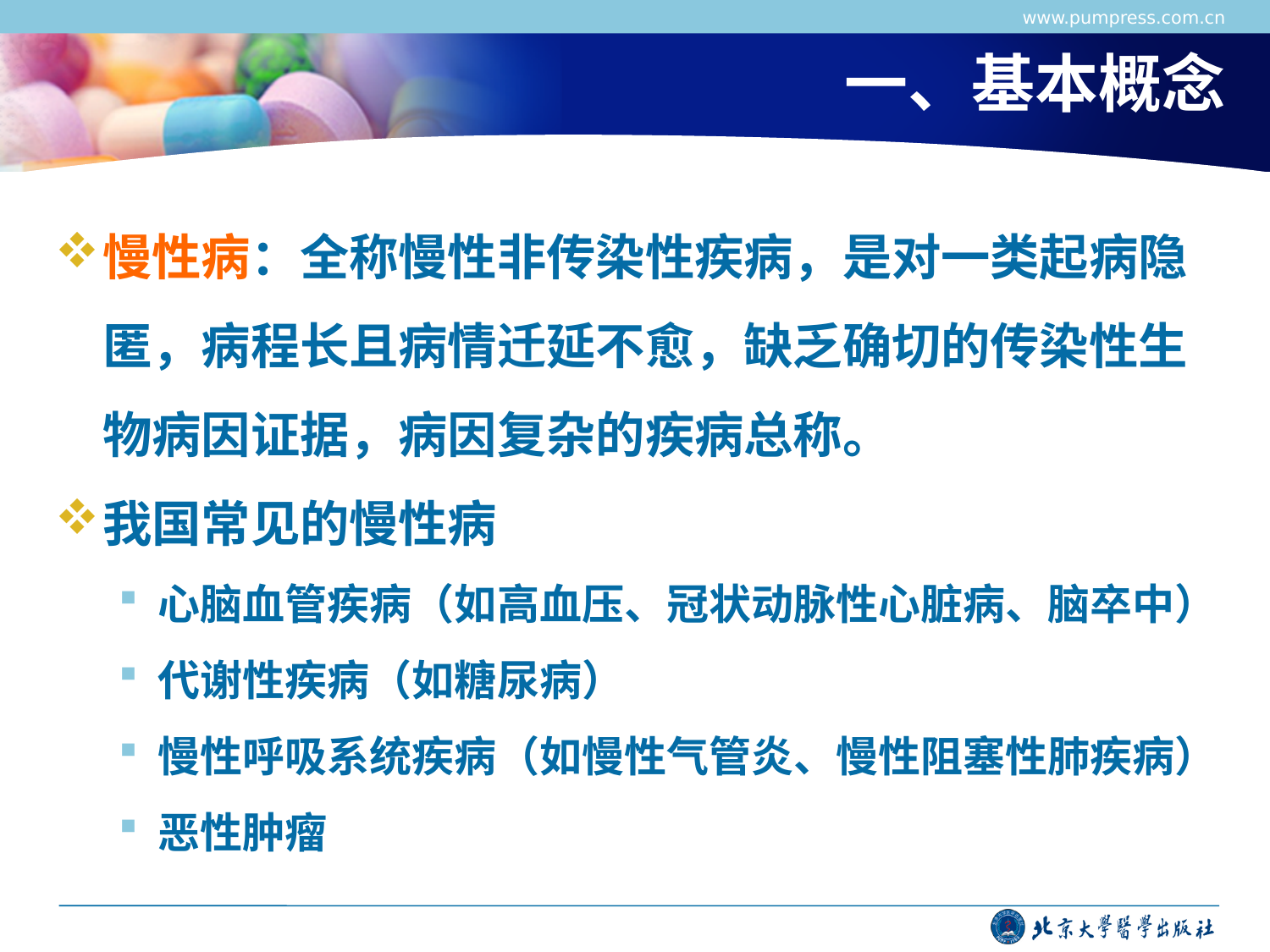

www.pumpress.com.cn
# 一、基本概念
慢性病：全称慢性非传染性疾病，是对一类起病隐匿，病程长且病情迁延不愈，缺乏确切的传染性生物病因证据，病因复杂的疾病总称。
我国常见的慢性病
心脑血管疾病（如高血压、冠状动脉性心脏病、脑卒中）
代谢性疾病（如糖尿病）
慢性呼吸系统疾病（如慢性气管炎、慢性阻塞性肺疾病）
恶性肿瘤